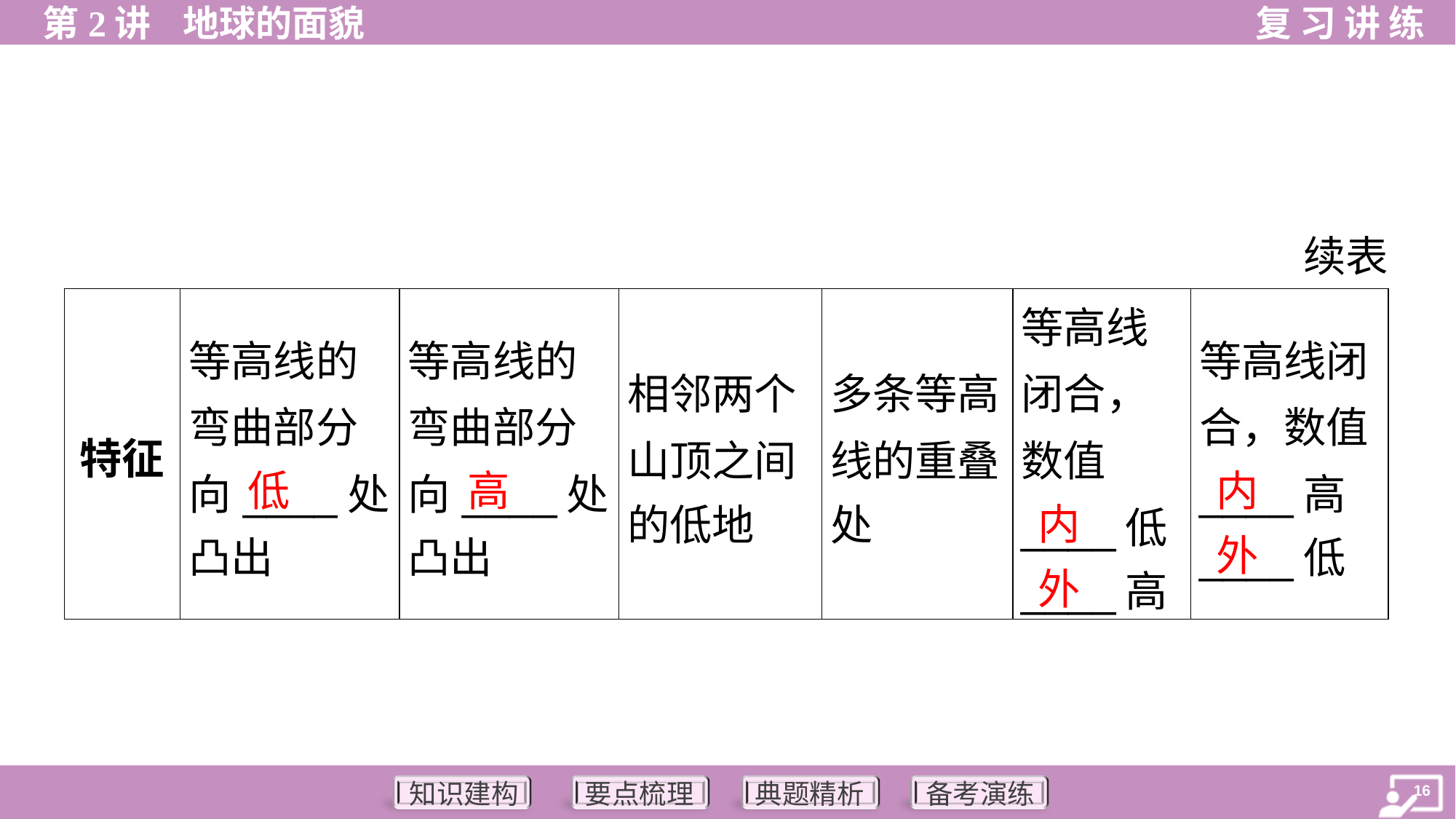

续表
| 特征 | 等高线的 弯曲部分 向\_\_\_\_处 凸出 | 等高线的 弯曲部分 向\_\_\_\_处 凸出 | 相邻两个 山顶之间 的低地 | 多条等高 线的重叠 处 | 等高线 闭合， 数值 \_\_\_\_低 \_\_\_\_高 | 等高线闭 合，数值 \_\_\_\_高 \_\_\_\_低 |
| --- | --- | --- | --- | --- | --- | --- |
低
高
内
内
外
外